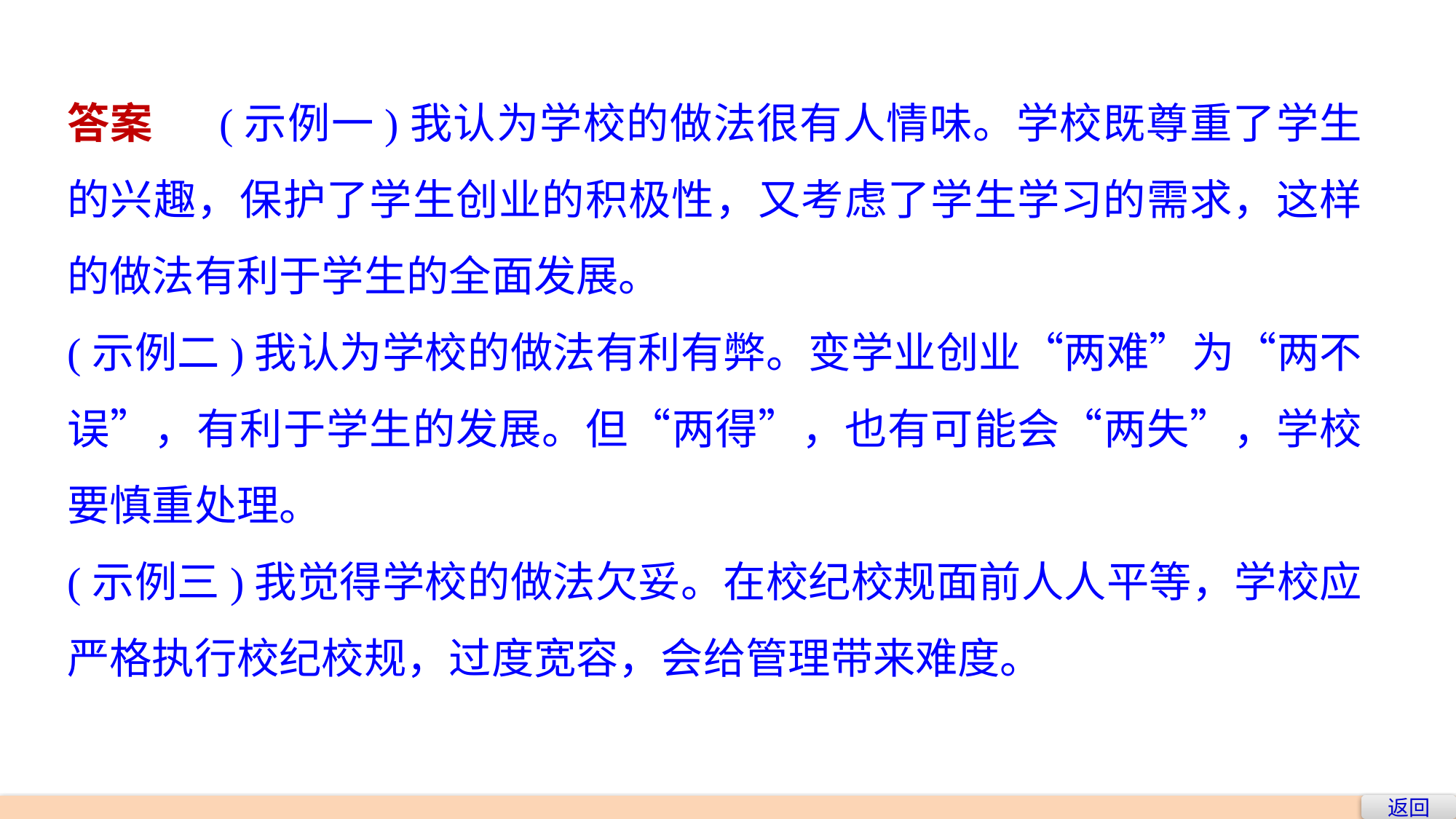

答案　 (示例一)我认为学校的做法很有人情味。学校既尊重了学生的兴趣，保护了学生创业的积极性，又考虑了学生学习的需求，这样的做法有利于学生的全面发展。
(示例二)我认为学校的做法有利有弊。变学业创业“两难”为“两不误”，有利于学生的发展。但“两得”，也有可能会“两失”，学校要慎重处理。
(示例三)我觉得学校的做法欠妥。在校纪校规面前人人平等，学校应严格执行校纪校规，过度宽容，会给管理带来难度。
返回